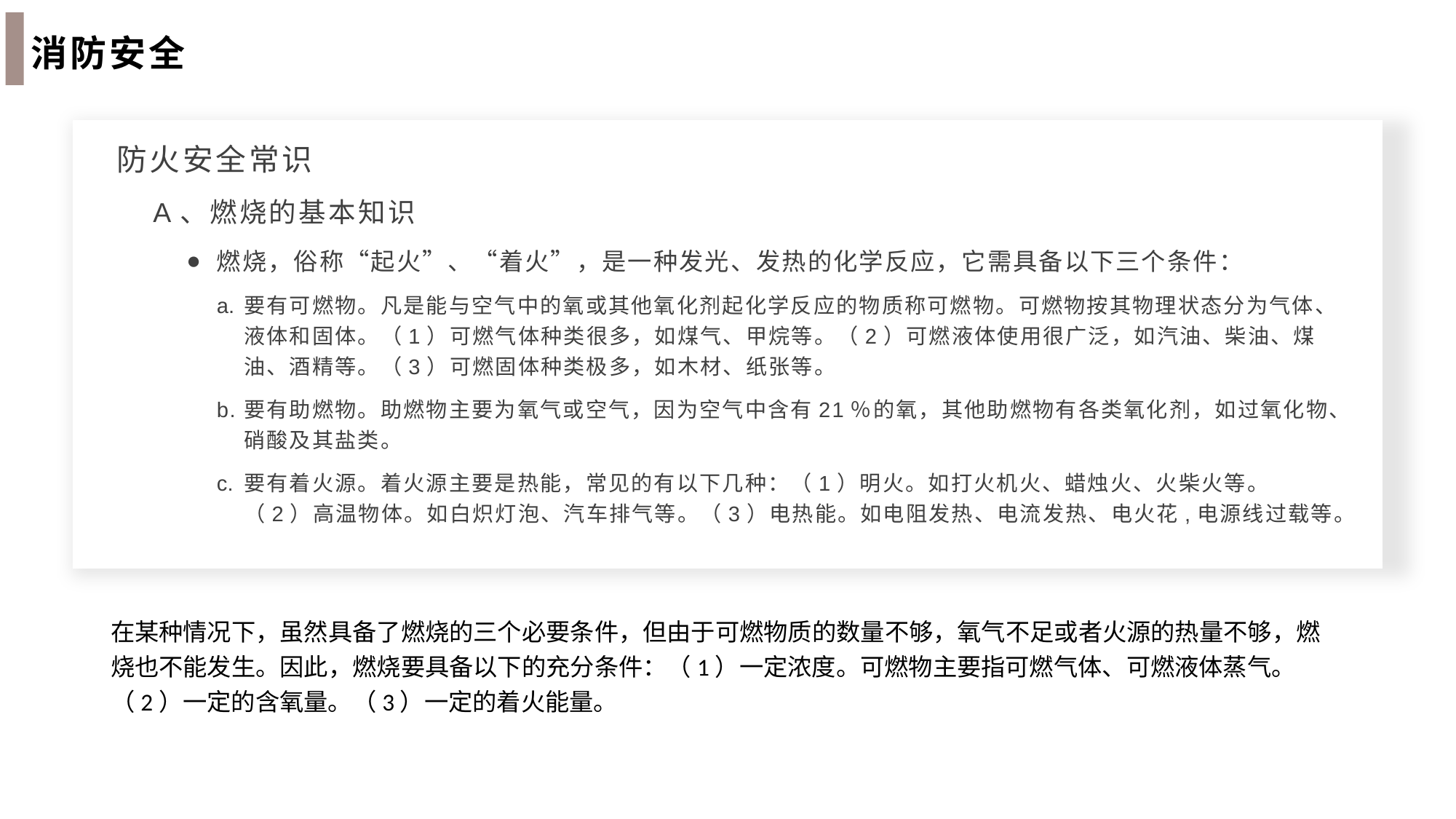

消防安全

防火安全常识
A、燃烧的基本知识
燃烧，俗称“起火”、“着火”，是一种发光、发热的化学反应，它需具备以下三个条件：
要有可燃物。凡是能与空气中的氧或其他氧化剂起化学反应的物质称可燃物。可燃物按其物理状态分为气体、液体和固体。（1）可燃气体种类很多，如煤气、甲烷等。（2）可燃液体使用很广泛，如汽油、柴油、煤油、酒精等。（3）可燃固体种类极多，如木材、纸张等。
要有助燃物。助燃物主要为氧气或空气，因为空气中含有21％的氧，其他助燃物有各类氧化剂，如过氧化物、硝酸及其盐类。
要有着火源。着火源主要是热能，常见的有以下几种：（1）明火。如打火机火、蜡烛火、火柴火等。（2）高温物体。如白炽灯泡、汽车排气等。（3）电热能。如电阻发热、电流发热、电火花,电源线过载等。

在某种情况下，虽然具备了燃烧的三个必要条件，但由于可燃物质的数量不够，氧气不足或者火源的热量不够，燃烧也不能发生。因此，燃烧要具备以下的充分条件：（1）一定浓度。可燃物主要指可燃气体、可燃液体蒸气。（2）一定的含氧量。（3）一定的着火能量。